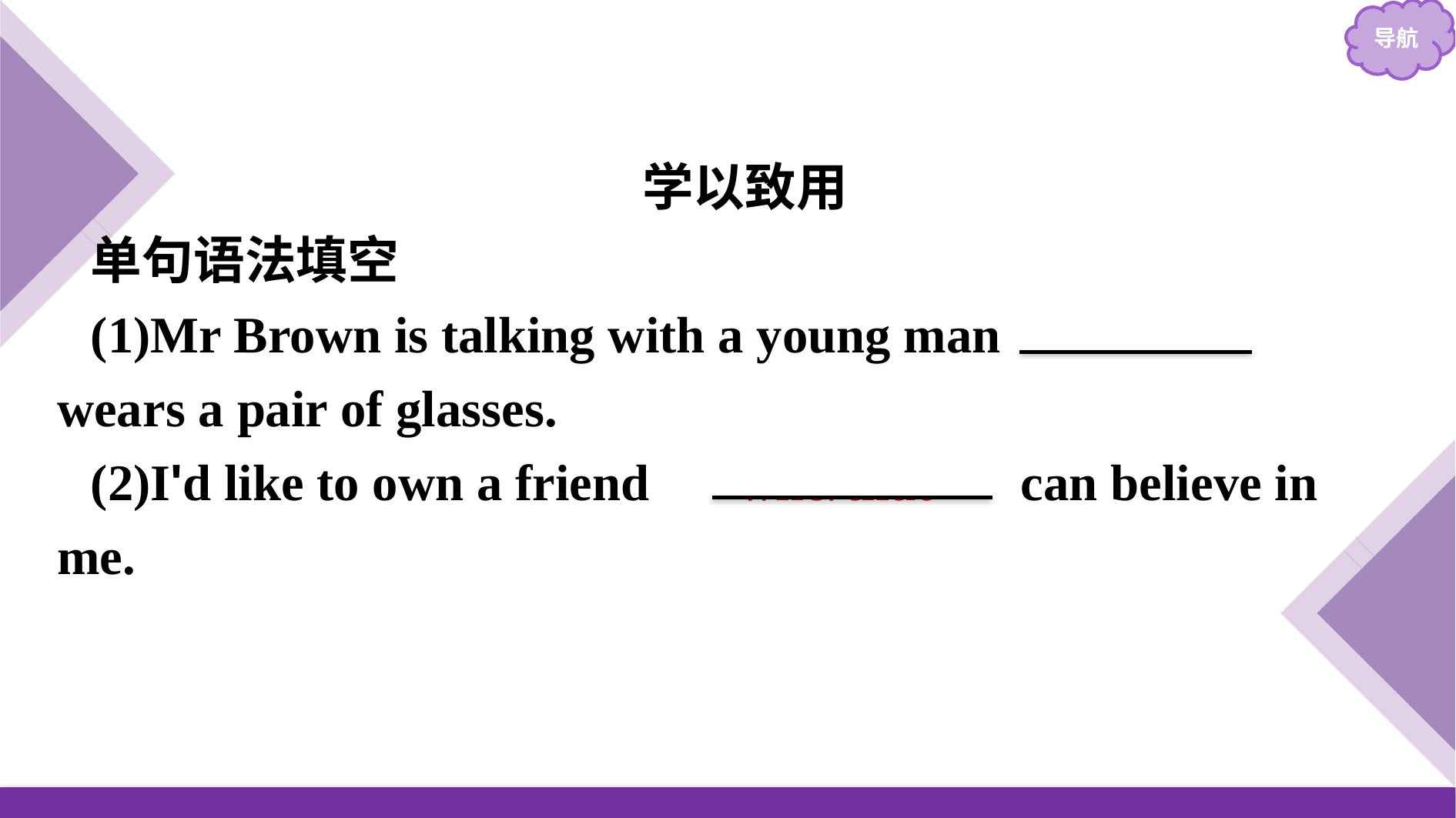

学以致用
单句语法填空
(1)Mr Brown is talking with a young man   who/that   wears a pair of glasses.
(2)I'd like to own a friend 　who/that　 can believe in me.